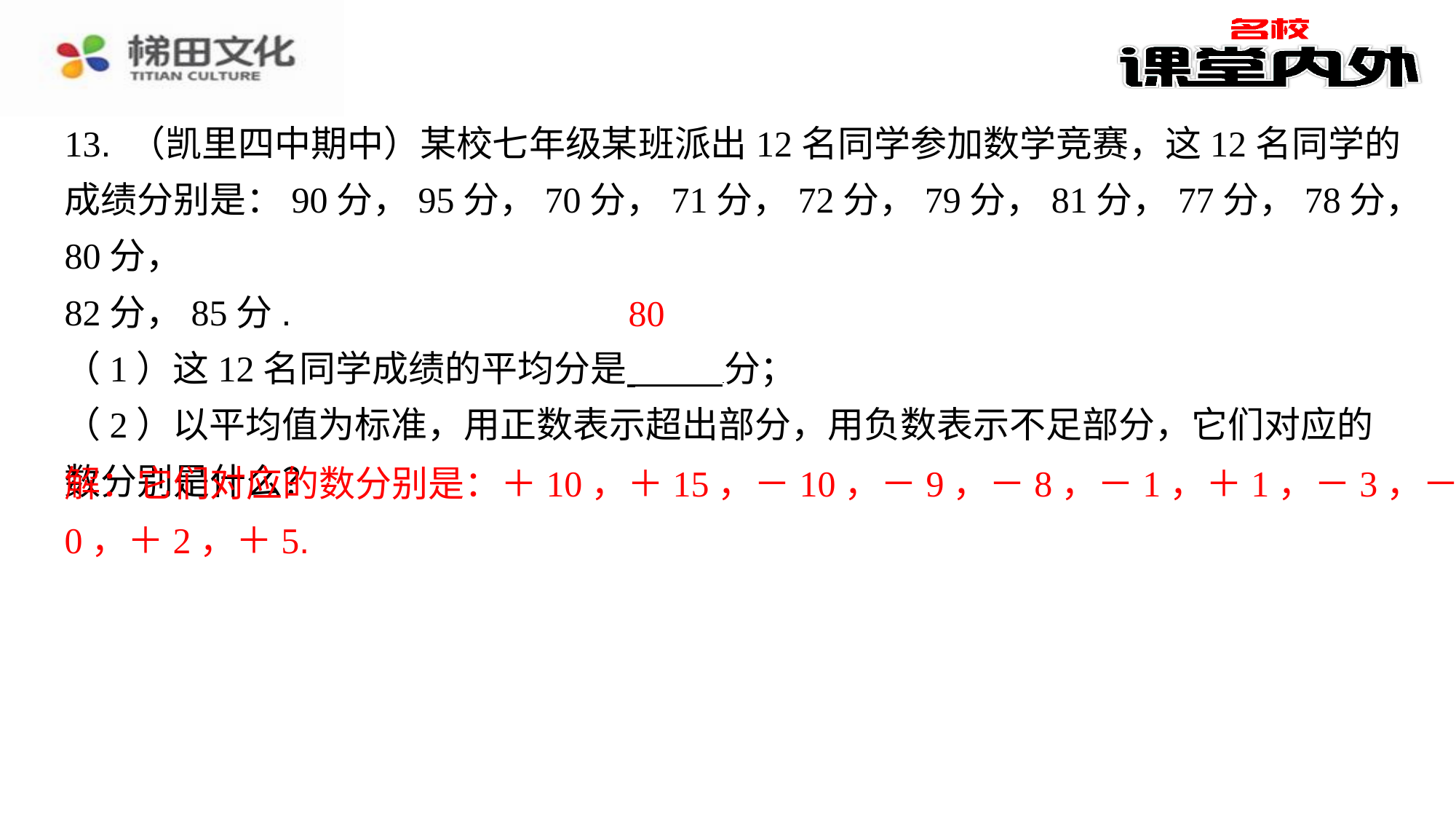

13. （凯里四中期中）某校七年级某班派出12名同学参加数学竞赛，这12名同学的
成绩分别是：90分，95分，70分，71分，72分，79分，81分，77分，78分，80分，
82分，85分.
（1）这12名同学成绩的平均分是               分；
（2）以平均值为标准，用正数表示超出部分，用负数表示不足部分，它们对应的
数分别是什么？
解：它们对应的数分别是：＋10，＋15，－10，－9，－8，－1，＋1，－3，－2，
0，＋2，＋5.
80
解：它们对应的数分别是：＋10，＋15，－10，－9，－8，－1，＋1，－3，－2，
0，＋2，＋5.